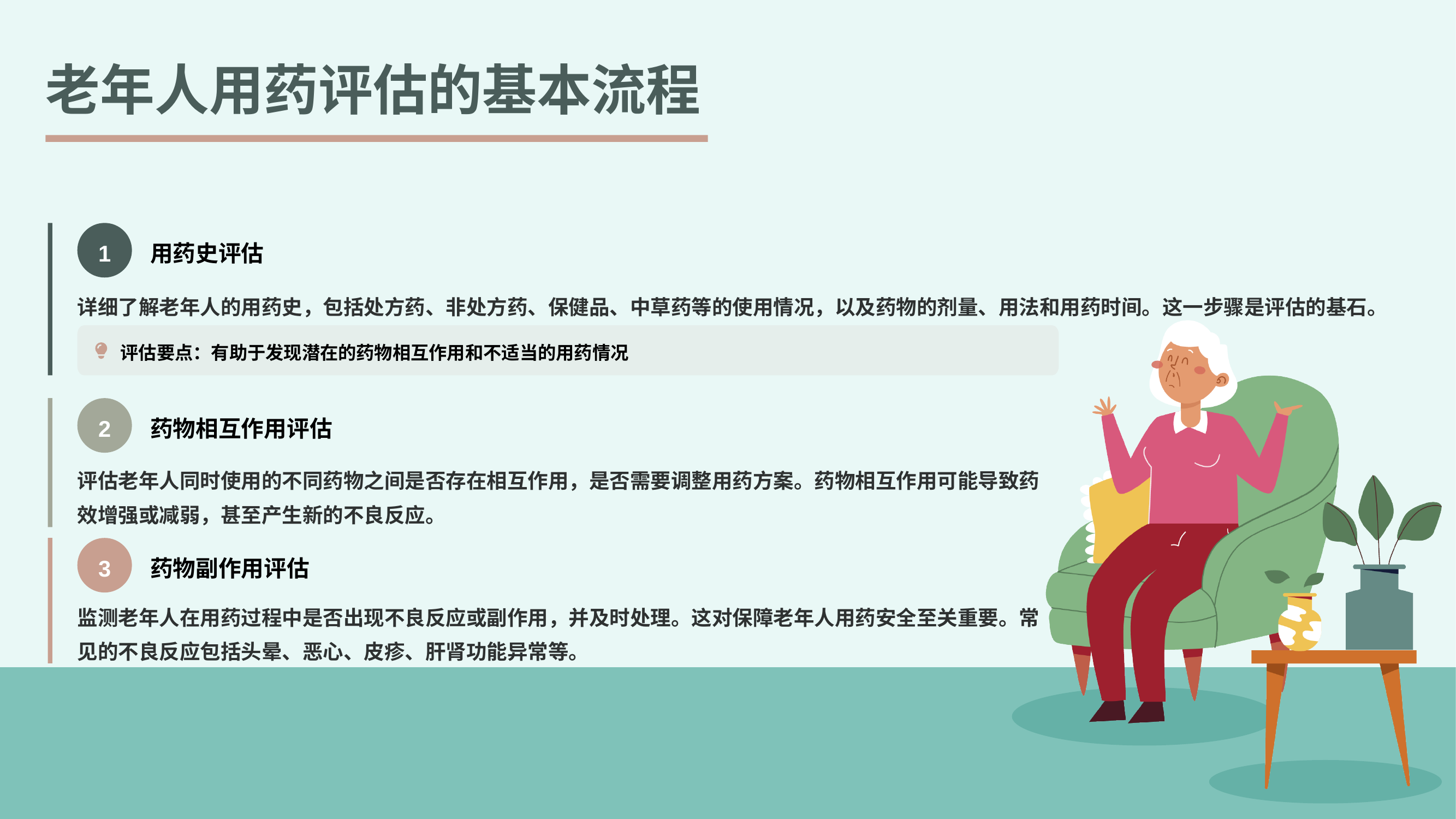

老年人用药评估的基本流程

1

用药史评估
详细了解老年人的用药史，包括处方药、非处方药、保健品、中草药等的使用情况，以及药物的剂量、用法和用药时间。这一步骤是评估的基石。

评估要点：有助于发现潜在的药物相互作用和不适当的用药情况

2

药物相互作用评估
评估老年人同时使用的不同药物之间是否存在相互作用，是否需要调整用药方案。药物相互作用可能导致药效增强或减弱，甚至产生新的不良反应。

3

药物副作用评估
监测老年人在用药过程中是否出现不良反应或副作用，并及时处理。这对保障老年人用药安全至关重要。常见的不良反应包括头晕、恶心、皮疹、肝肾功能异常等。